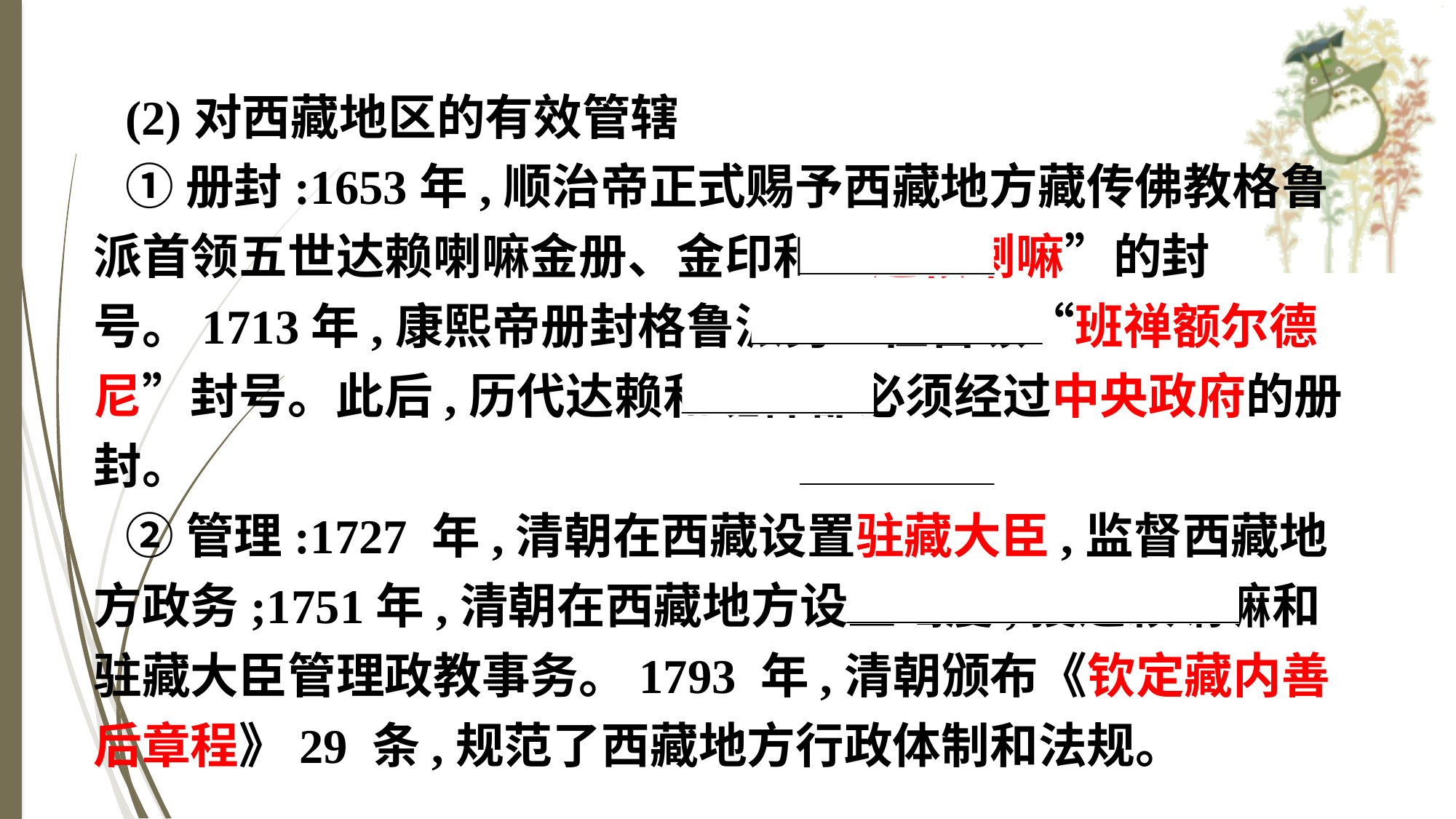

(2)对西藏地区的有效管辖
①册封:1653年,顺治帝正式赐予西藏地方藏传佛教格鲁派首领五世达赖喇嘛金册、金印和“达赖喇嘛”的封号。1713年,康熙帝册封格鲁派另一位首领“班禅额尔德尼”封号。此后,历代达赖和班禅都必须经过中央政府的册封。
②管理:1727 年,清朝在西藏设置驻藏大臣,监督西藏地方政务;1751年,清朝在西藏地方设立噶厦,授达赖喇嘛和驻藏大臣管理政教事务。1793 年,清朝颁布《钦定藏内善后章程》29 条,规范了西藏地方行政体制和法规。